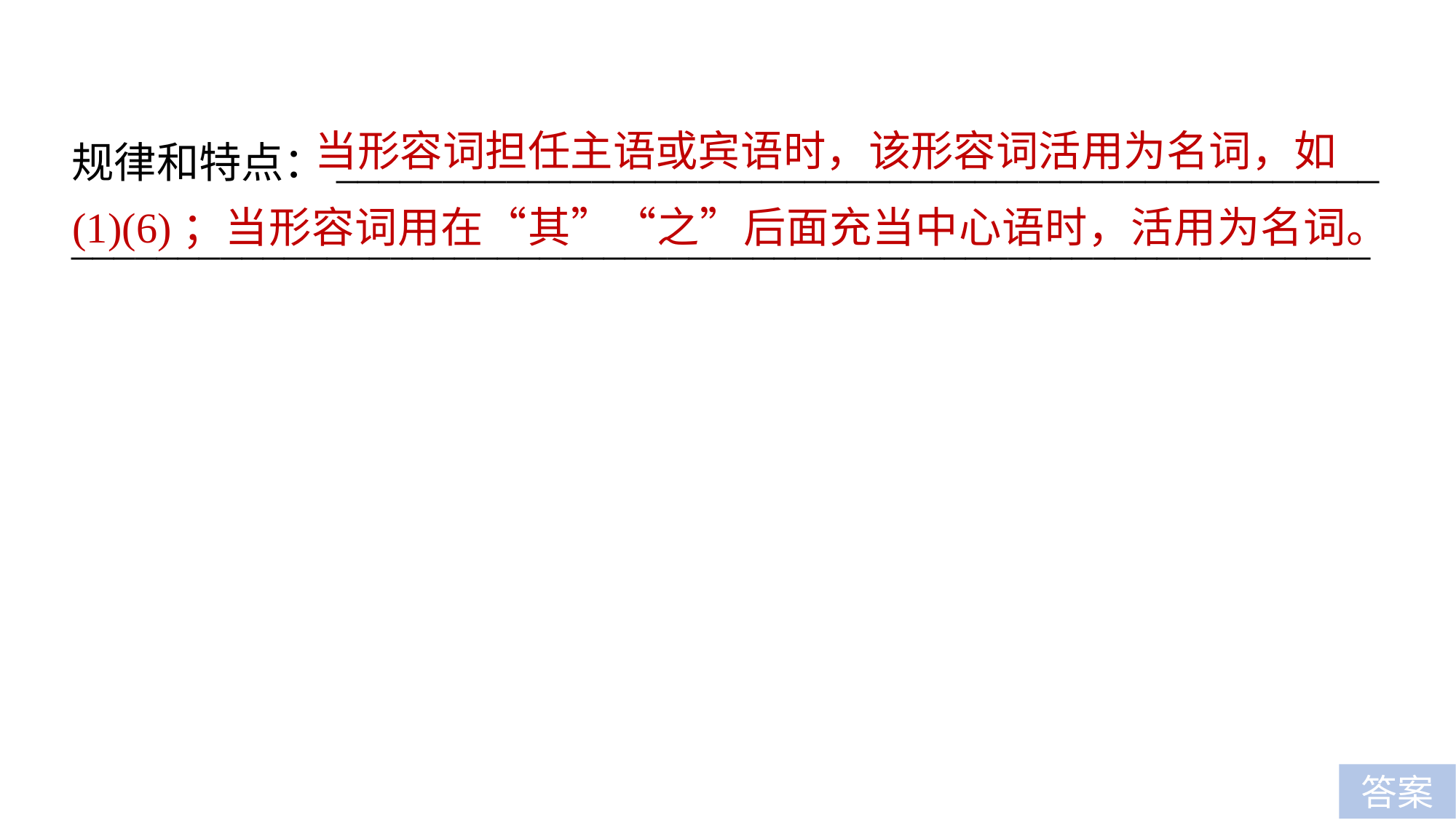

当形容词担任主语或宾语时，该形容词活用为名词，如(1)(6)；当形容词用在“其”“之”后面充当中心语时，活用为名词。
规律和特点：_________________________________________________
_____________________________________________________________
答案